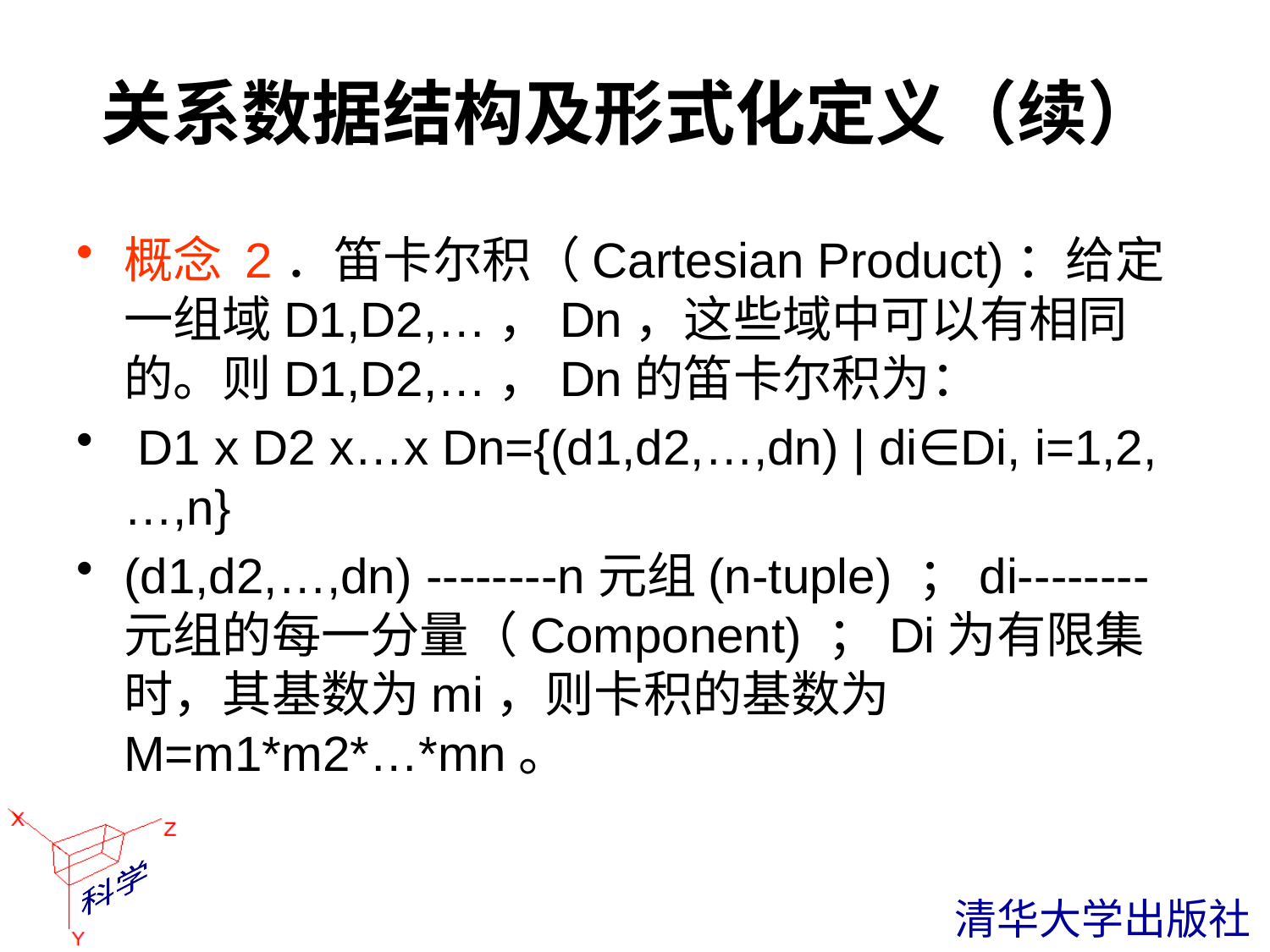

# 关系数据结构及形式化定义（续）
概念 2．笛卡尔积（Cartesian Product)：给定一组域D1,D2,…，Dn，这些域中可以有相同的。则D1,D2,…，Dn的笛卡尔积为：
 D1 x D2 x…x Dn={(d1,d2,…,dn) | di∈Di, i=1,2,…,n}
(d1,d2,…,dn) --------n元组(n-tuple) ；di--------元组的每一分量（Component) ；Di为有限集时，其基数为mi，则卡积的基数为M=m1*m2*…*mn。
      清华大学出版社